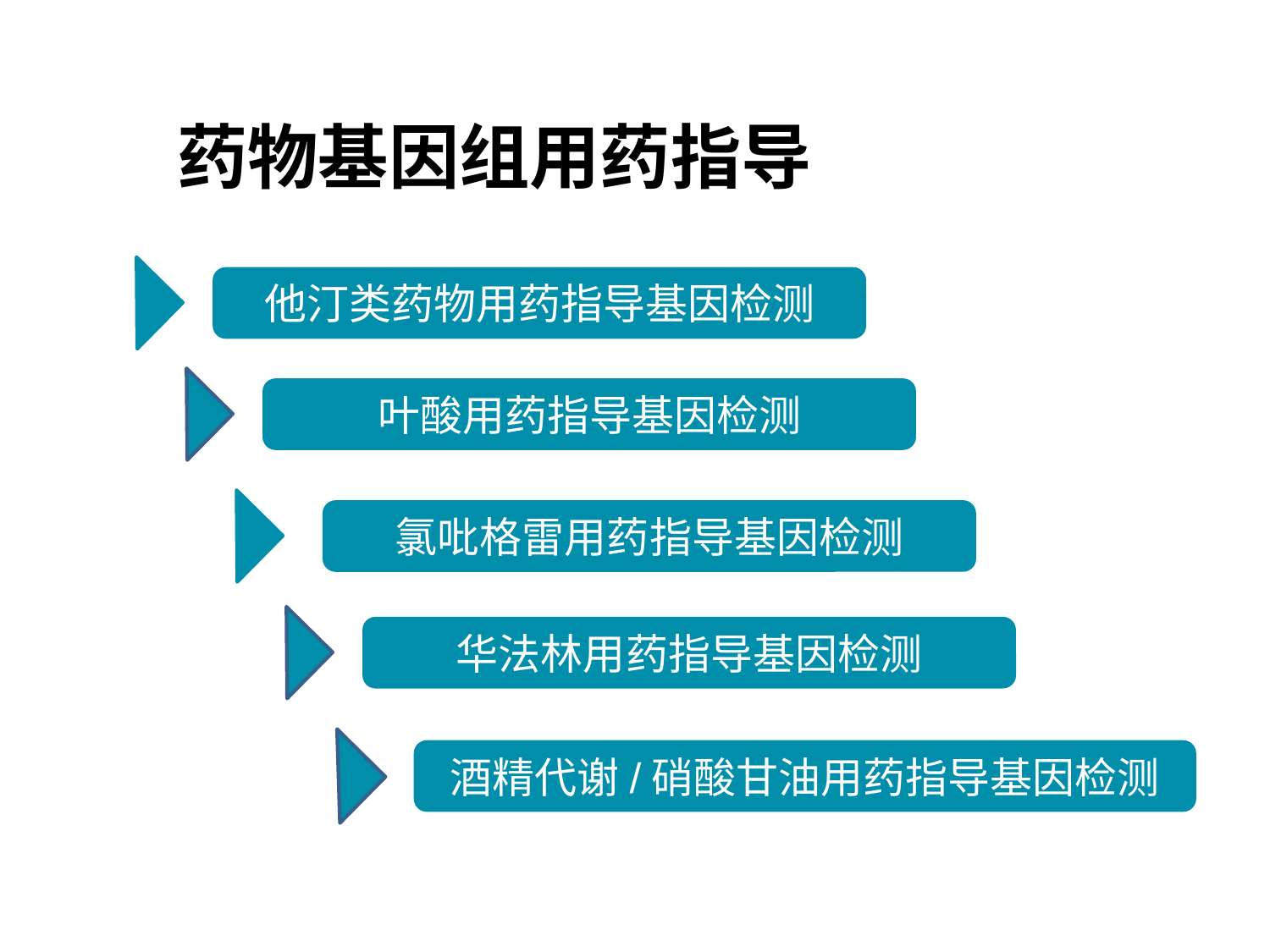

药物基因组用药指导
他汀类药物用药指导基因检测

叶酸用药指导基因检测

氯吡格雷用药指导基因检测

华法林用药指导基因检测

酒精代谢/硝酸甘油用药指导基因检测